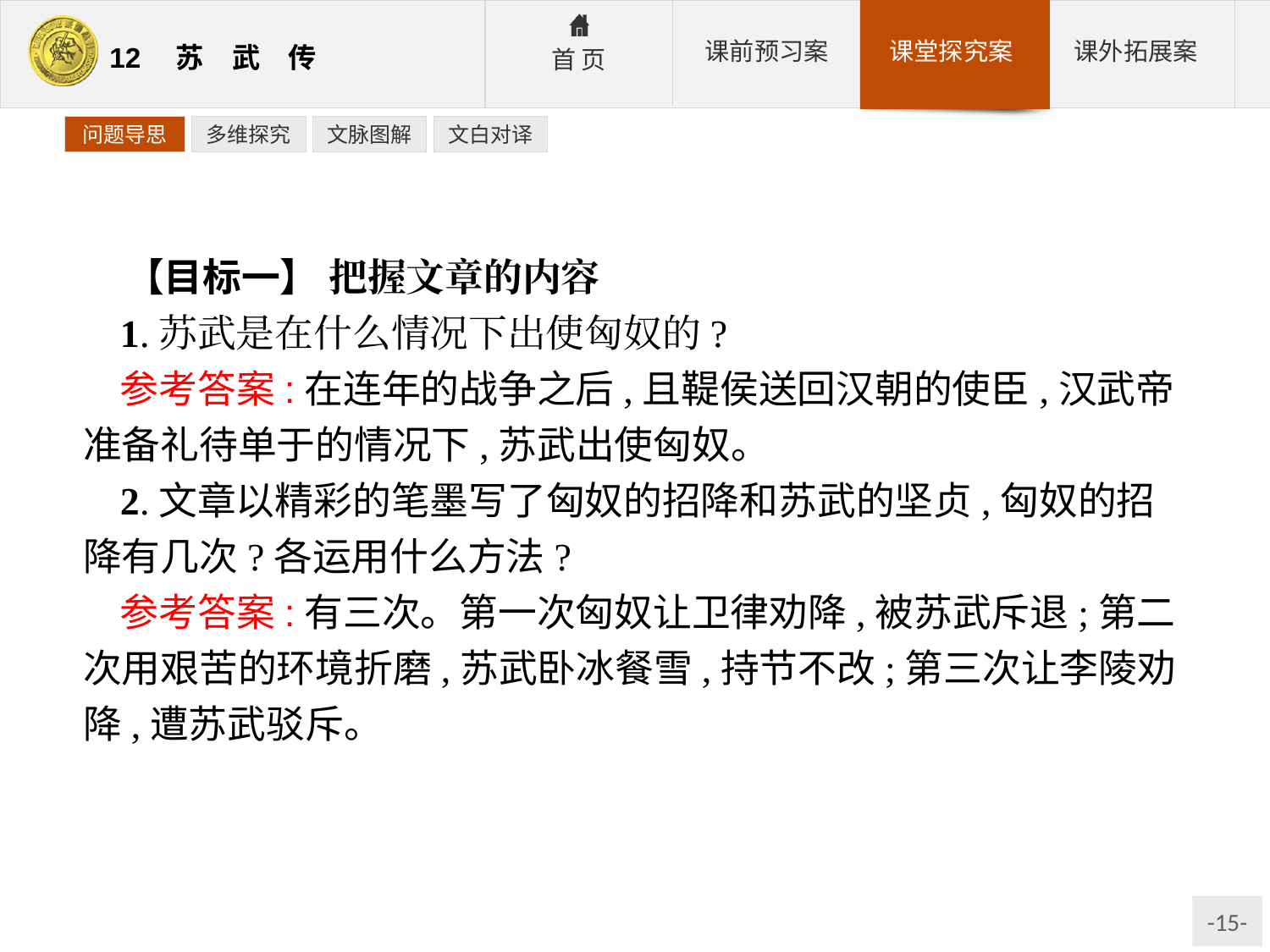

问题导思
多维探究
文脉图解
文白对译
【目标一】 把握文章的内容
1.苏武是在什么情况下出使匈奴的?
参考答案:在连年的战争之后,且鞮侯送回汉朝的使臣,汉武帝准备礼待单于的情况下,苏武出使匈奴。
2.文章以精彩的笔墨写了匈奴的招降和苏武的坚贞,匈奴的招降有几次?各运用什么方法?
参考答案:有三次。第一次匈奴让卫律劝降,被苏武斥退;第二次用艰苦的环境折磨,苏武卧冰餐雪,持节不改;第三次让李陵劝降,遭苏武驳斥。